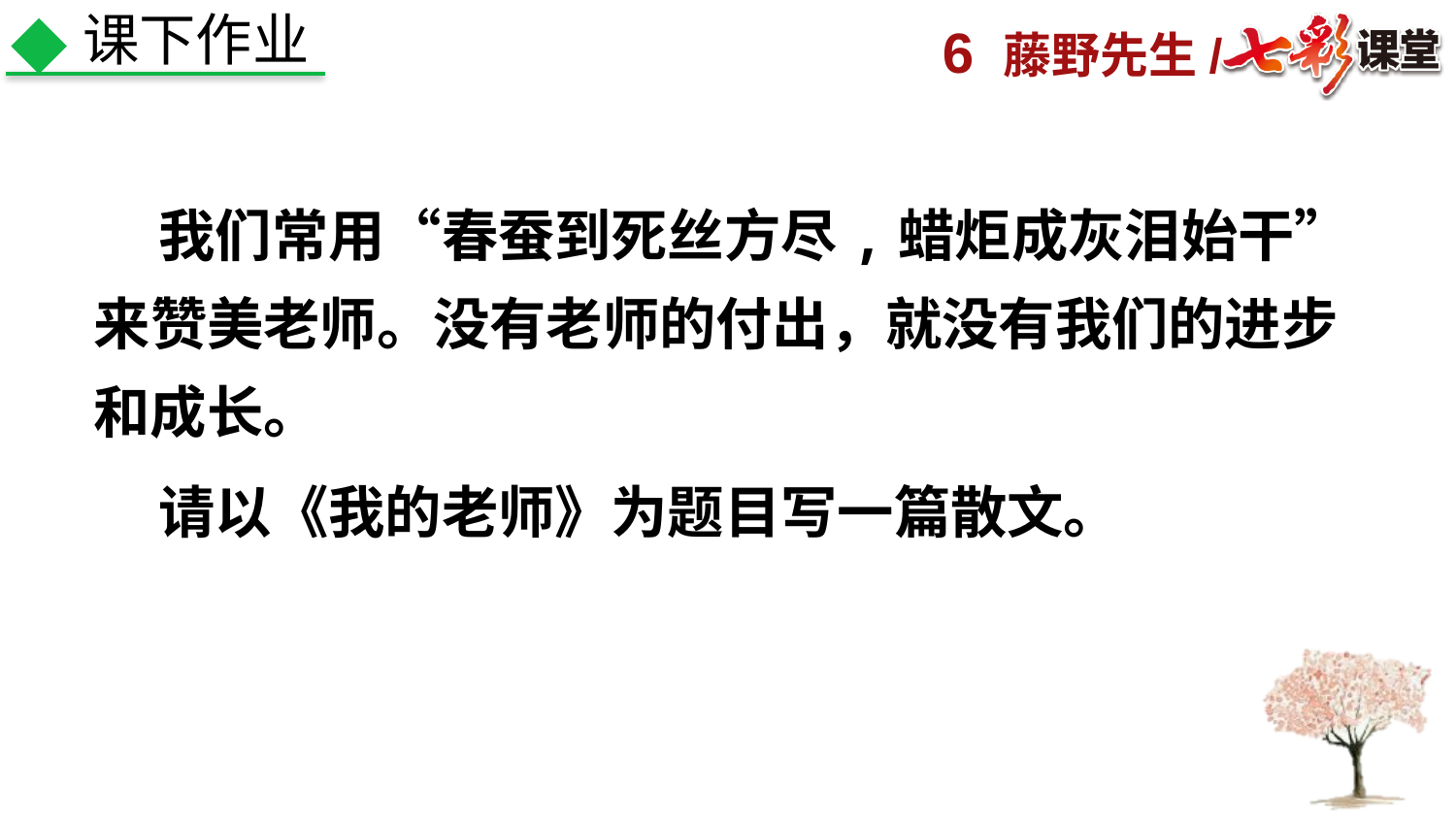

课下作业

    我们常用“春蚕到死丝方尽,蜡炬成灰泪始干”来赞美老师。没有老师的付出，就没有我们的进步和成长。
    请以《我的老师》为题目写一篇散文。